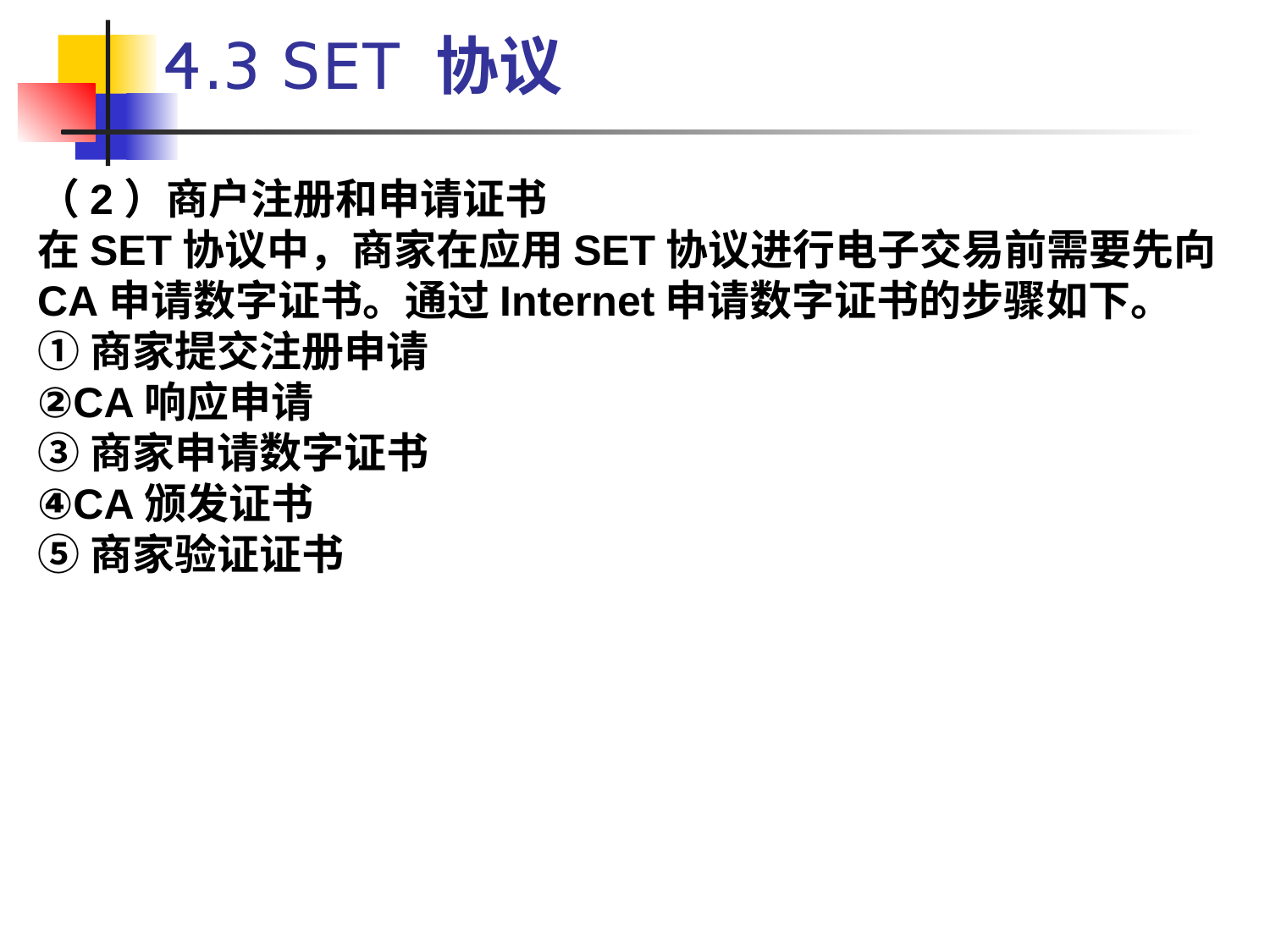

4.3 SET 协议
（2）商户注册和申请证书
在SET协议中，商家在应用SET协议进行电子交易前需要先向CA申请数字证书。通过Internet申请数字证书的步骤如下。
①商家提交注册申请
②CA响应申请
③商家申请数字证书
④CA颁发证书
⑤商家验证证书